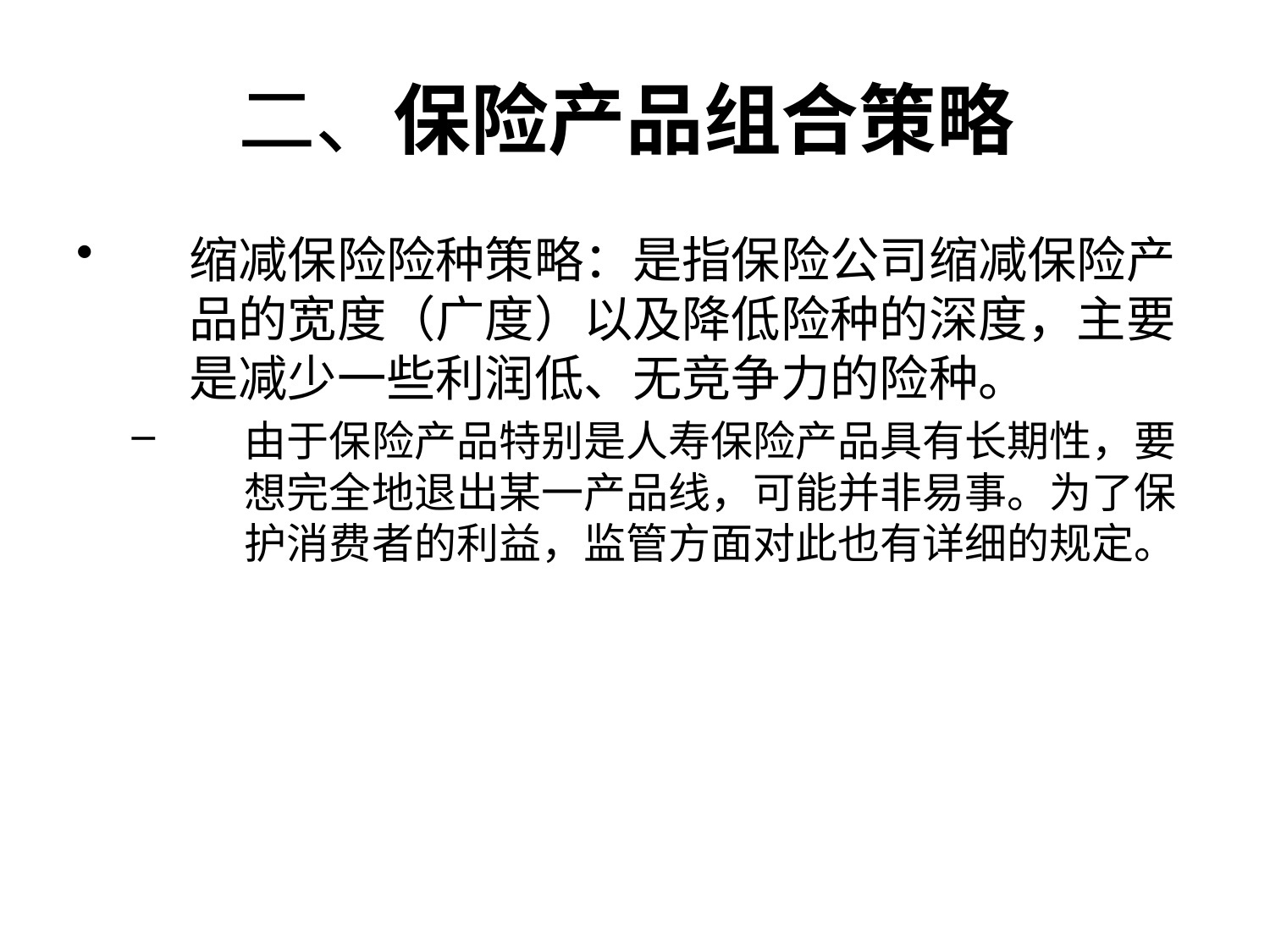

# 二、保险产品组合策略
缩减保险险种策略：是指保险公司缩减保险产品的宽度（广度）以及降低险种的深度，主要是减少一些利润低、无竞争力的险种。
由于保险产品特别是人寿保险产品具有长期性，要想完全地退出某一产品线，可能并非易事。为了保护消费者的利益，监管方面对此也有详细的规定。